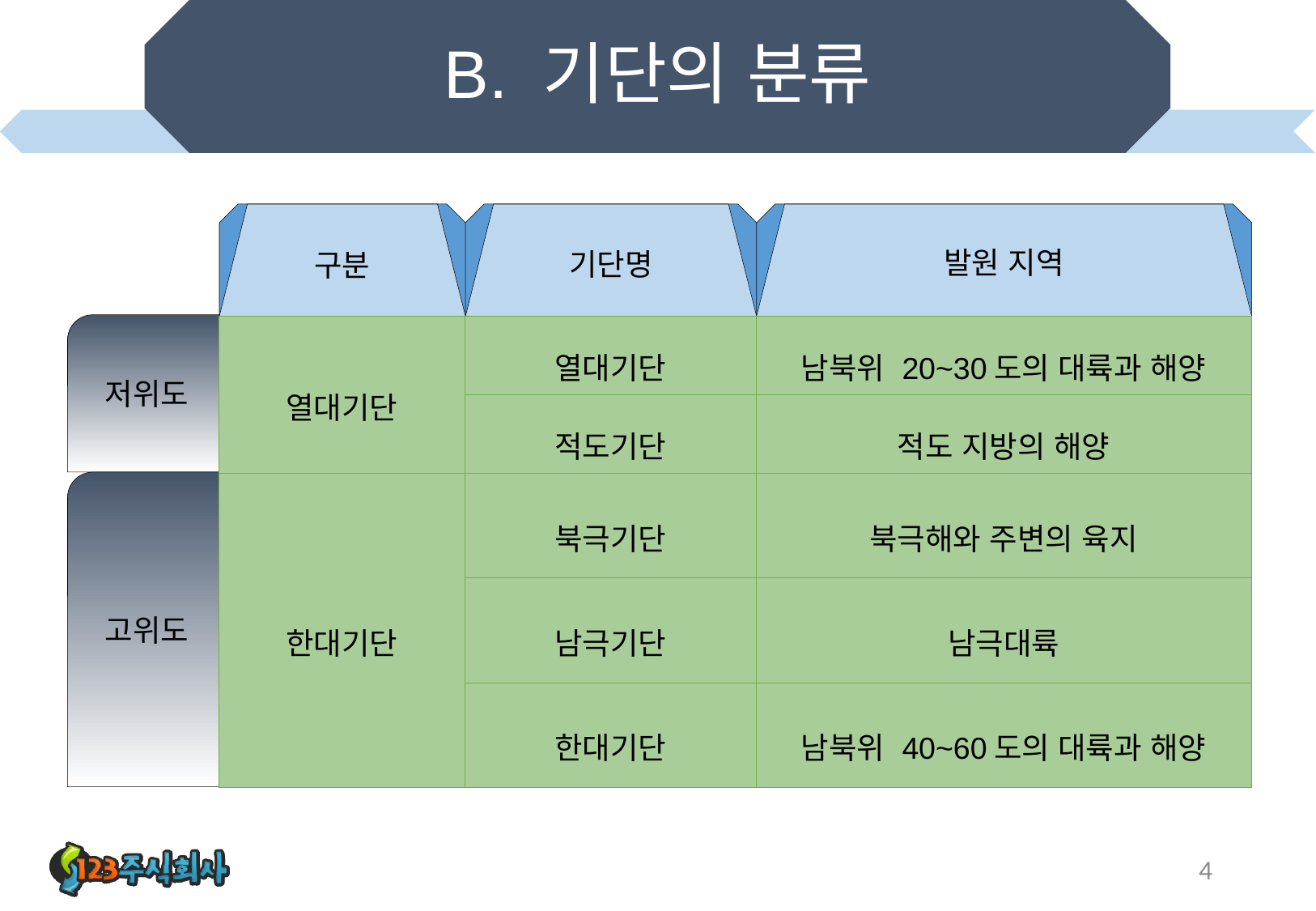

# B. 기단의 분류
구분
기단명
발원 지역

저위도
| 열대기단 | 열대기단 | 남북위 20~30도의 대륙과 해양 |
| --- | --- | --- |
|  | 적도기단 | 적도 지방의 해양 |
| 한대기단 | 북극기단 | 북극해와 주변의 육지 |
|  | 남극기단 | 남극대륙 |
|  | 한대기단 | 남북위 40~60도의 대륙과 해양 |
고위도
4